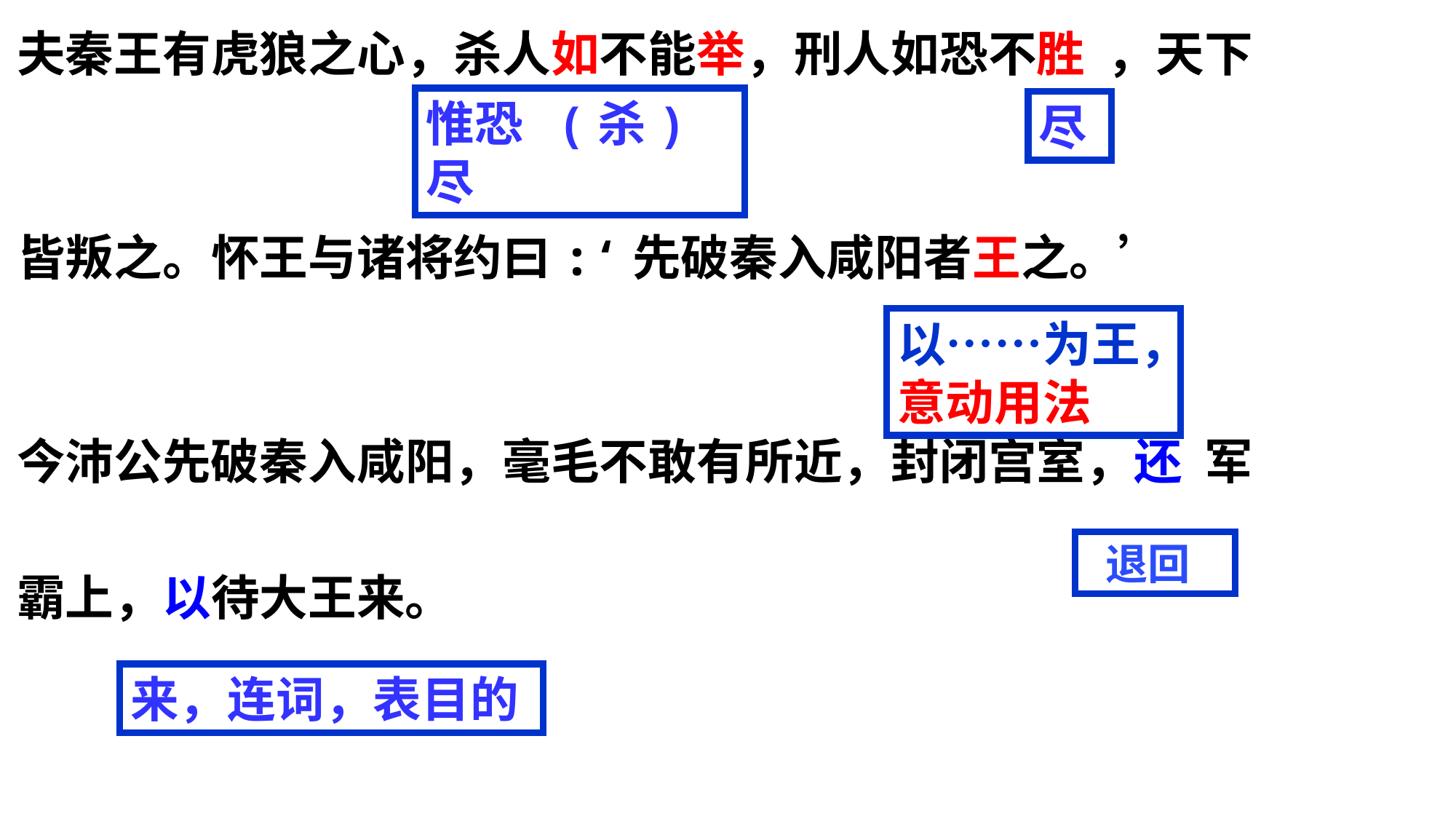

夫秦王有虎狼之心，杀人如不能举，刑人如恐不胜  ，天下

皆叛之。怀王与诸将约曰:‘先破秦入咸阳者王之。’

今沛公先破秦入咸阳，毫毛不敢有所近，封闭宫室，还  军

霸上，以待大王来。

惟恐  (杀)尽
尽
以……为王，意动用法
 退回
来，连词，表目的